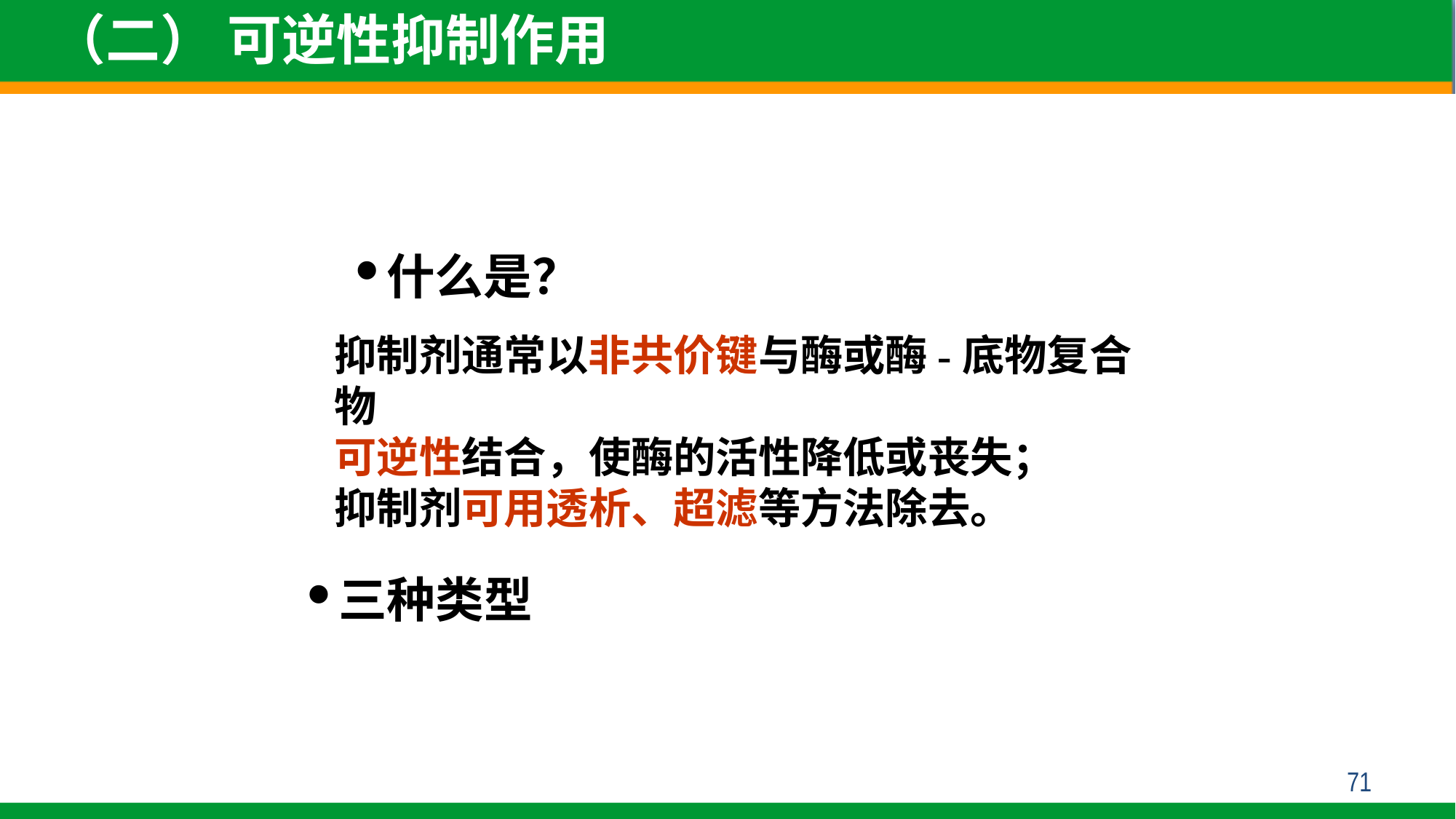

（二） 可逆性抑制作用
什么是？
抑制剂通常以非共价键与酶或酶-底物复合物
可逆性结合，使酶的活性降低或丧失；
抑制剂可用透析、超滤等方法除去。
三种类型
71